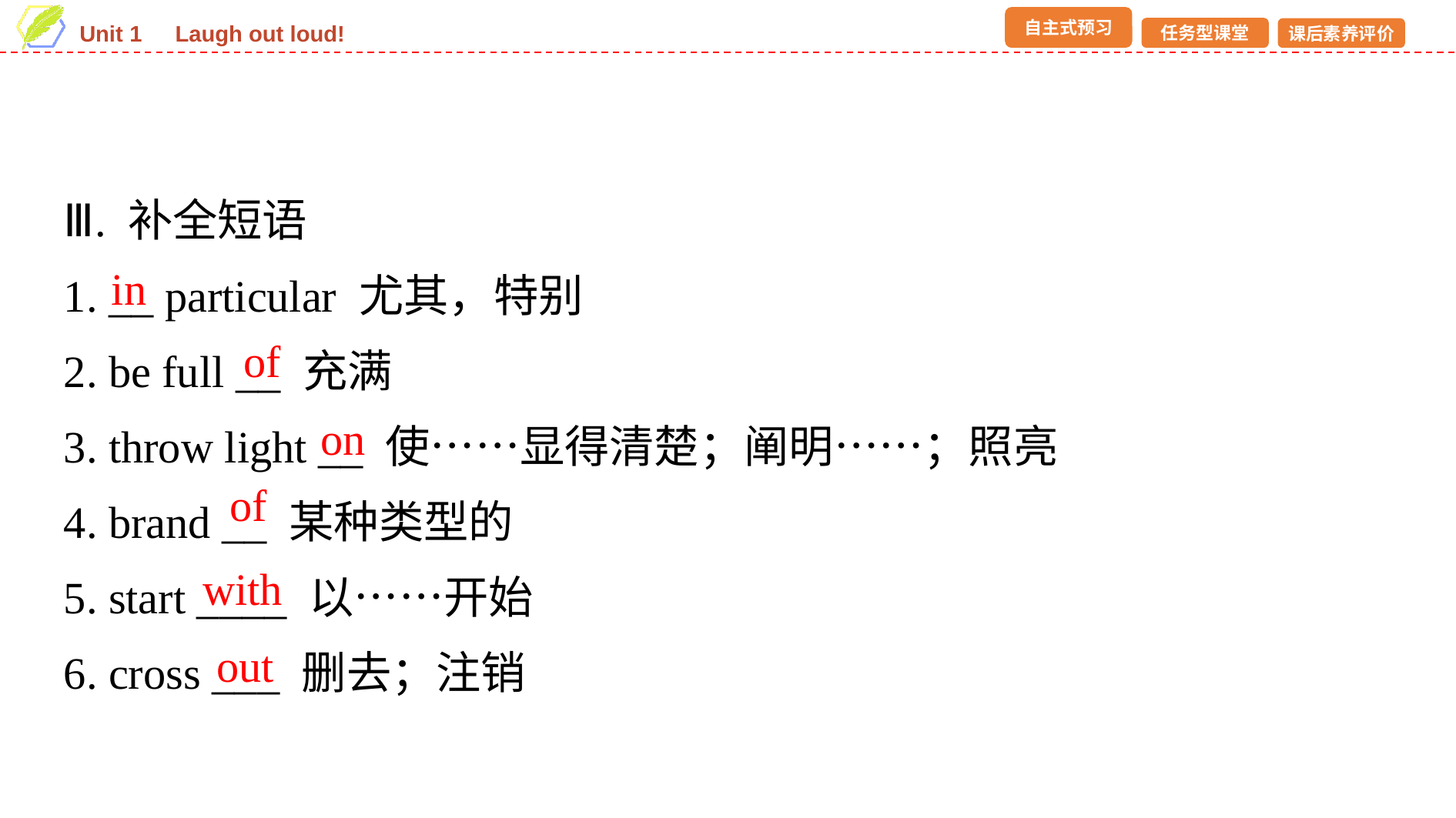

Ⅲ. 补全短语
1. __ particular 尤其，特别
2. be full __ 充满
3. throw light __ 使……显得清楚；阐明……；照亮
4. brand __ 某种类型的
5. start ____ 以……开始
6. cross ___ 删去；注销
in
of
on
of
with
out